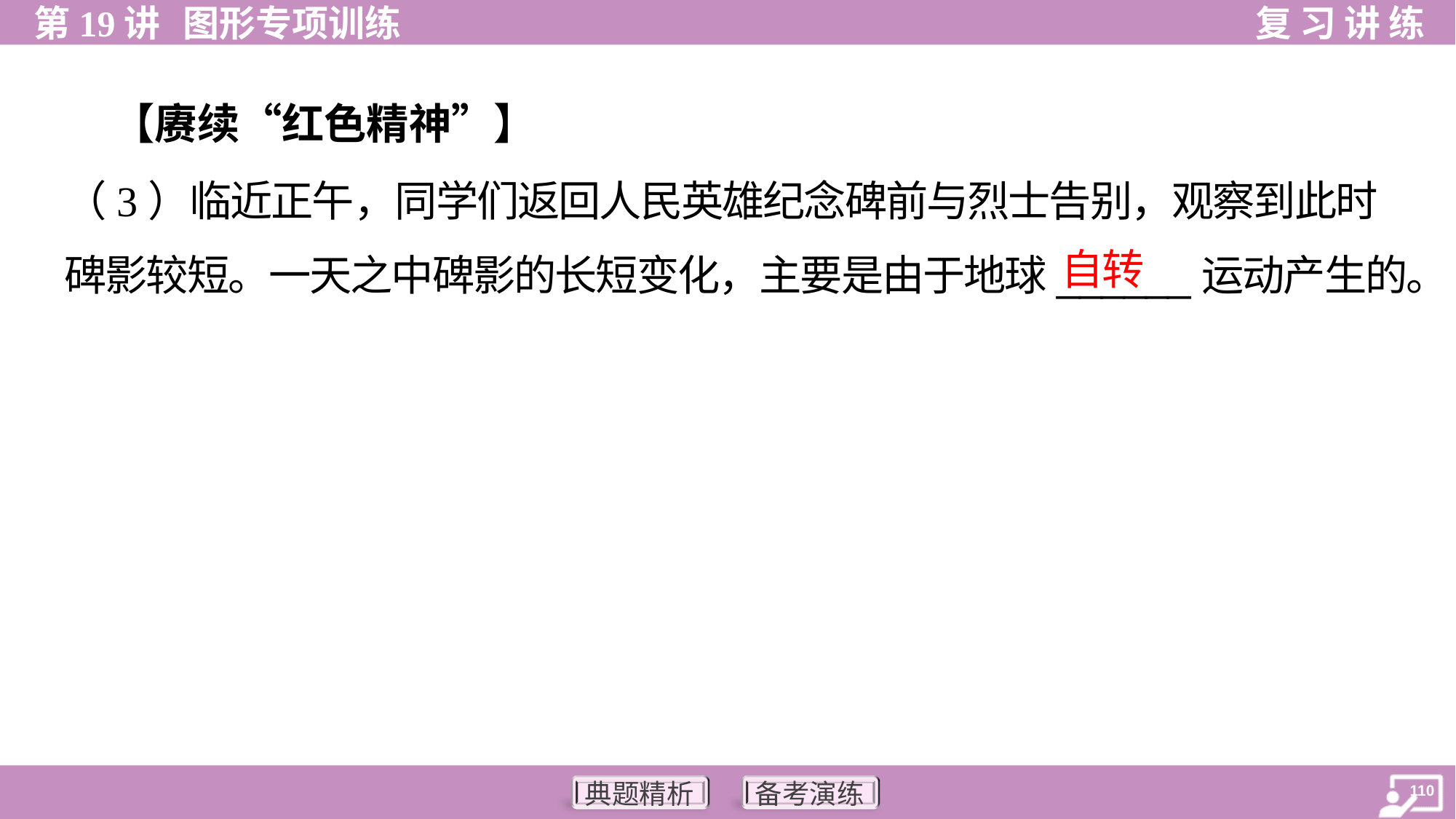

【赓续“红色精神”】
（3）临近正午，同学们返回人民英雄纪念碑前与烈士告别，观察到此时
碑影较短。一天之中碑影的长短变化，主要是由于地球______运动产生的。
自转